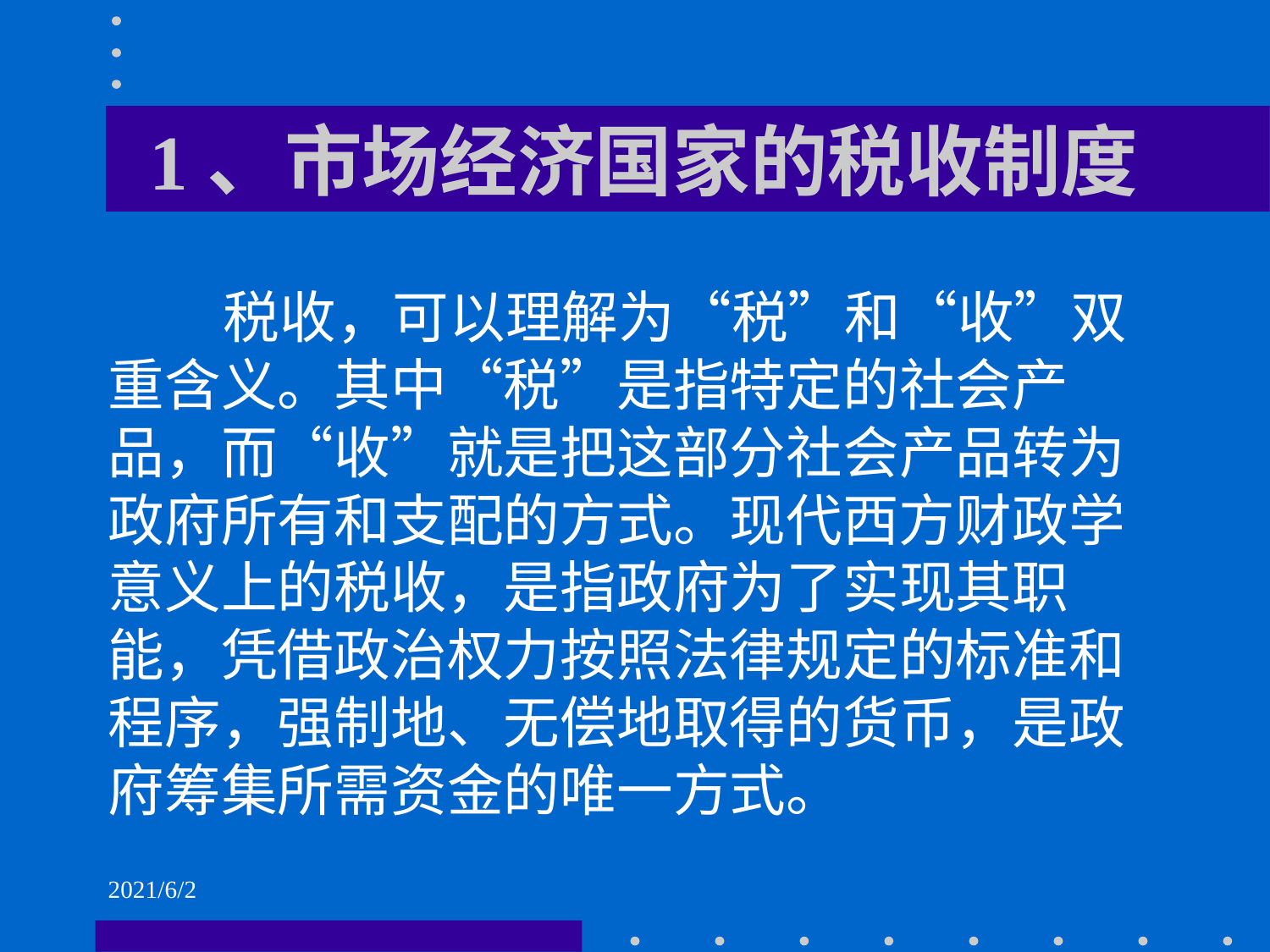

# 1、市场经济国家的税收制度
        税收，可以理解为“税”和“收”双重含义。其中“税”是指特定的社会产品，而“收”就是把这部分社会产品转为政府所有和支配的方式。现代西方财政学意义上的税收，是指政府为了实现其职能，凭借政治权力按照法律规定的标准和程序，强制地、无偿地取得的货币，是政府筹集所需资金的唯一方式。
2021/6/2